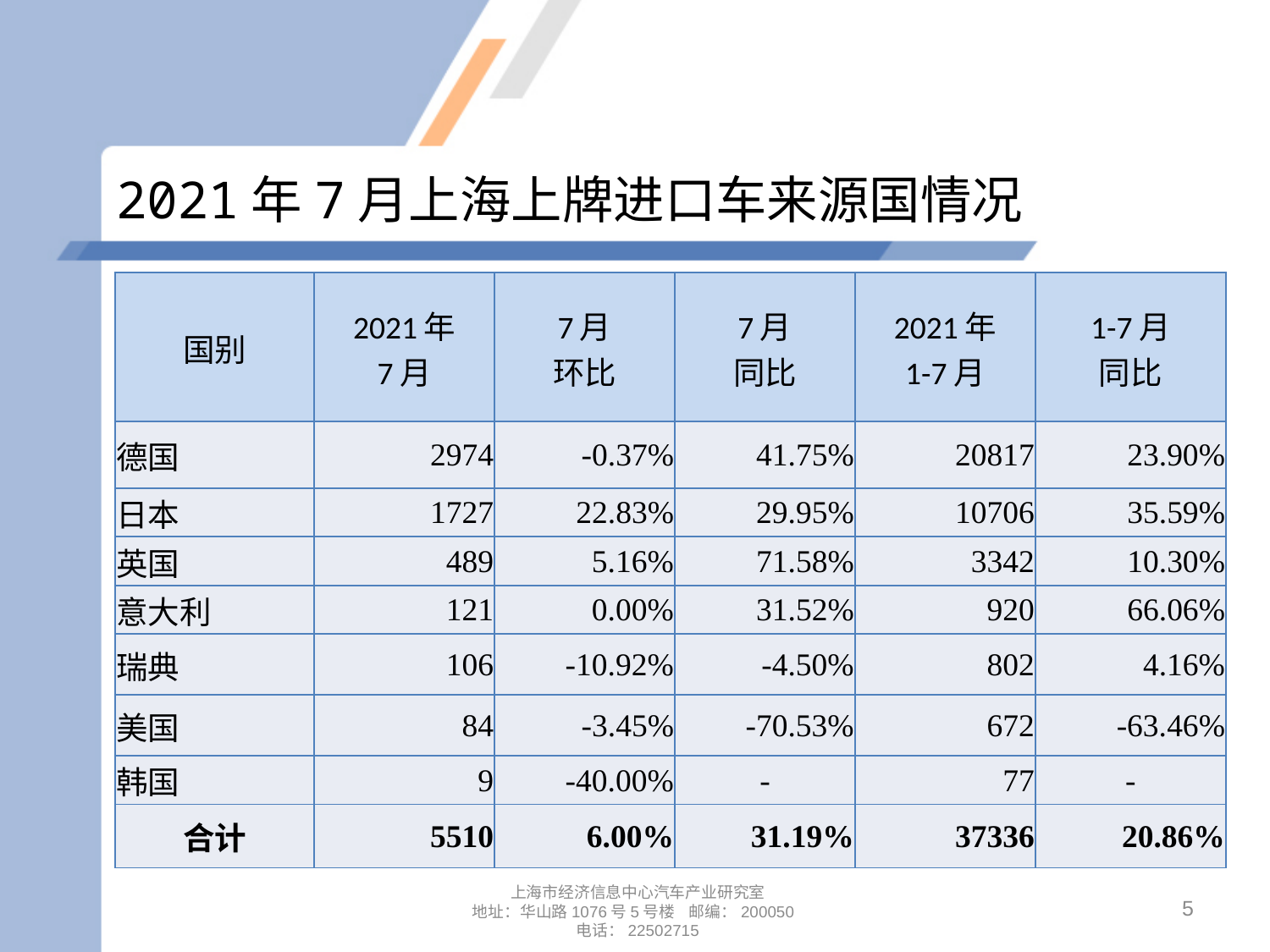

# 2021年7月上海上牌进口车来源国情况
| 国别 | 2021年 7月 | 7月 环比 | 7月 同比 | 2021年 1-7月 | 1-7月 同比 |
| --- | --- | --- | --- | --- | --- |
| 德国 | 2974 | -0.37% | 41.75% | 20817 | 23.90% |
| 日本 | 1727 | 22.83% | 29.95% | 10706 | 35.59% |
| 英国 | 489 | 5.16% | 71.58% | 3342 | 10.30% |
| 意大利 | 121 | 0.00% | 31.52% | 920 | 66.06% |
| 瑞典 | 106 | -10.92% | -4.50% | 802 | 4.16% |
| 美国 | 84 | -3.45% | -70.53% | 672 | -63.46% |
| 韩国 | 9 | -40.00% | - | 77 | - |
| 合计 | 5510 | 6.00% | 31.19% | 37336 | 20.86% |

5
上海市经济信息中心汽车产业研究室
地址：华山路1076号5号楼    邮编：200050
电话：22502715